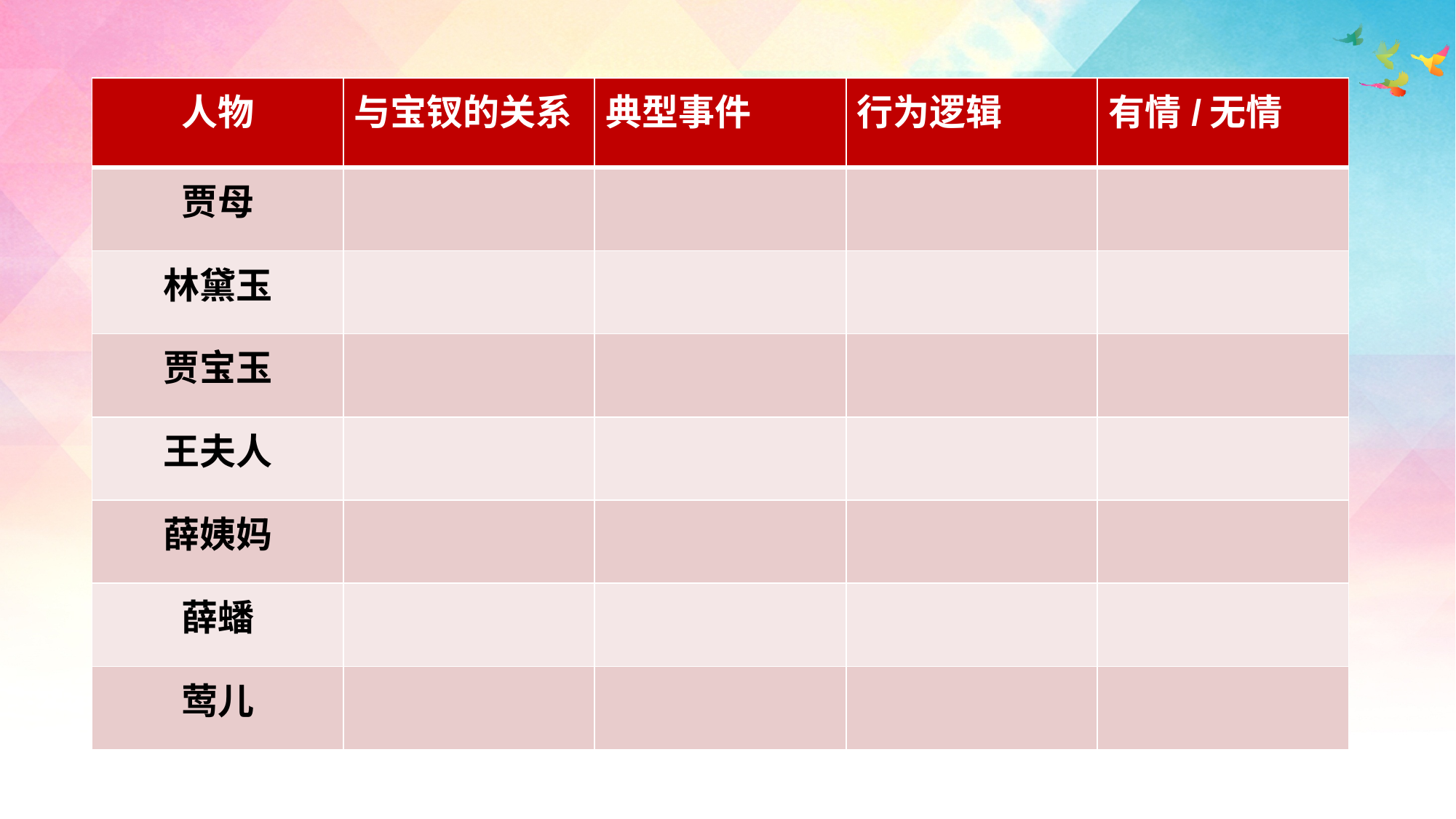

| 人物 | 与宝钗的关系 | 典型事件 | 行为逻辑 | 有情/无情 |
| --- | --- | --- | --- | --- |
| 贾母 |  |  |  |  |
| 林黛玉 |  |  |  |  |
| 贾宝玉 |  |  |  |  |
| 王夫人 |  |  |  |  |
| 薛姨妈 |  |  |  |  |
| 薛蟠 |  |  |  |  |
| 莺儿 |  |  |  |  |